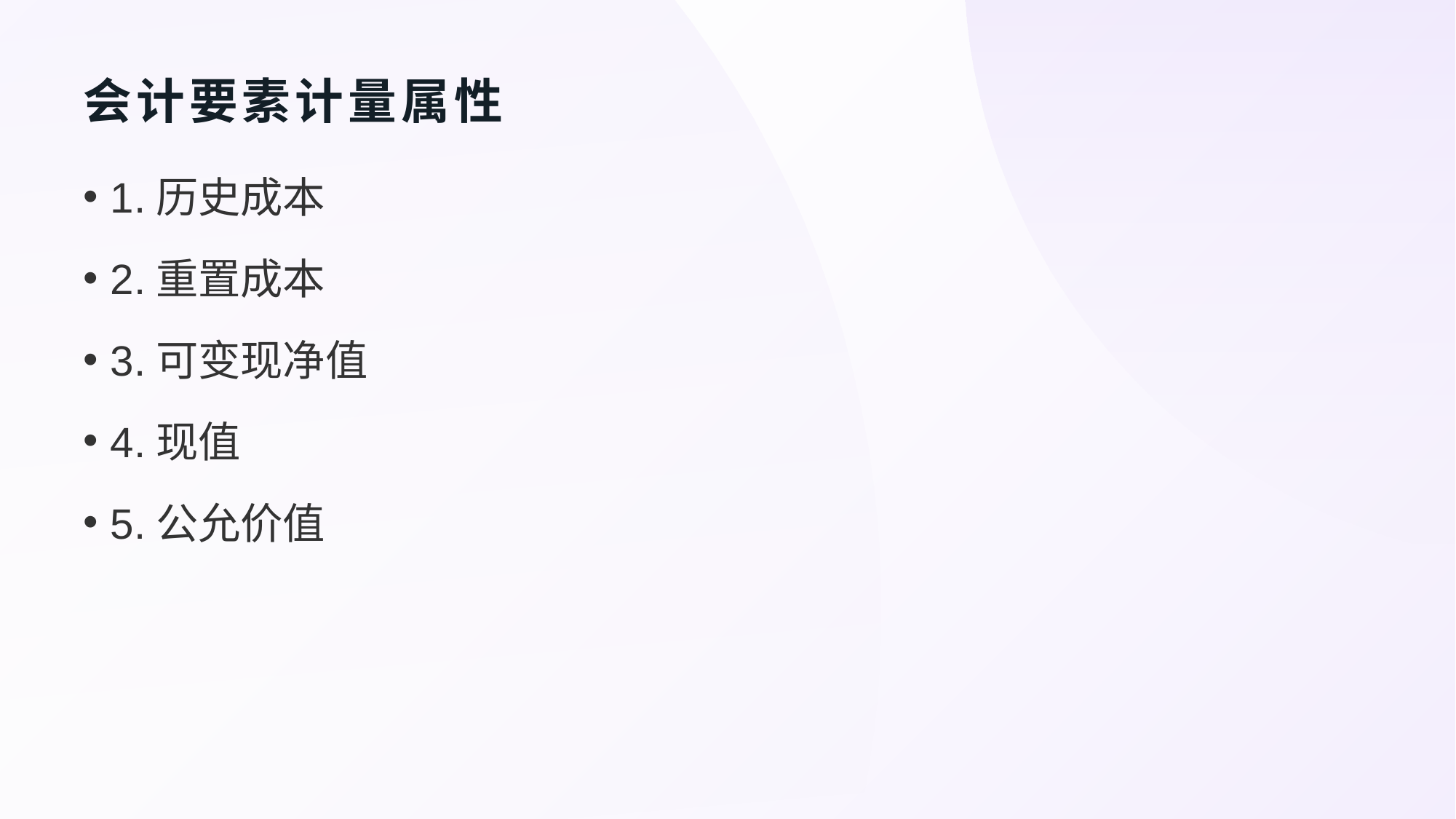

# 会计要素计量属性
1.历史成本
2.重置成本
3.可变现净值
4.现值
5.公允价值